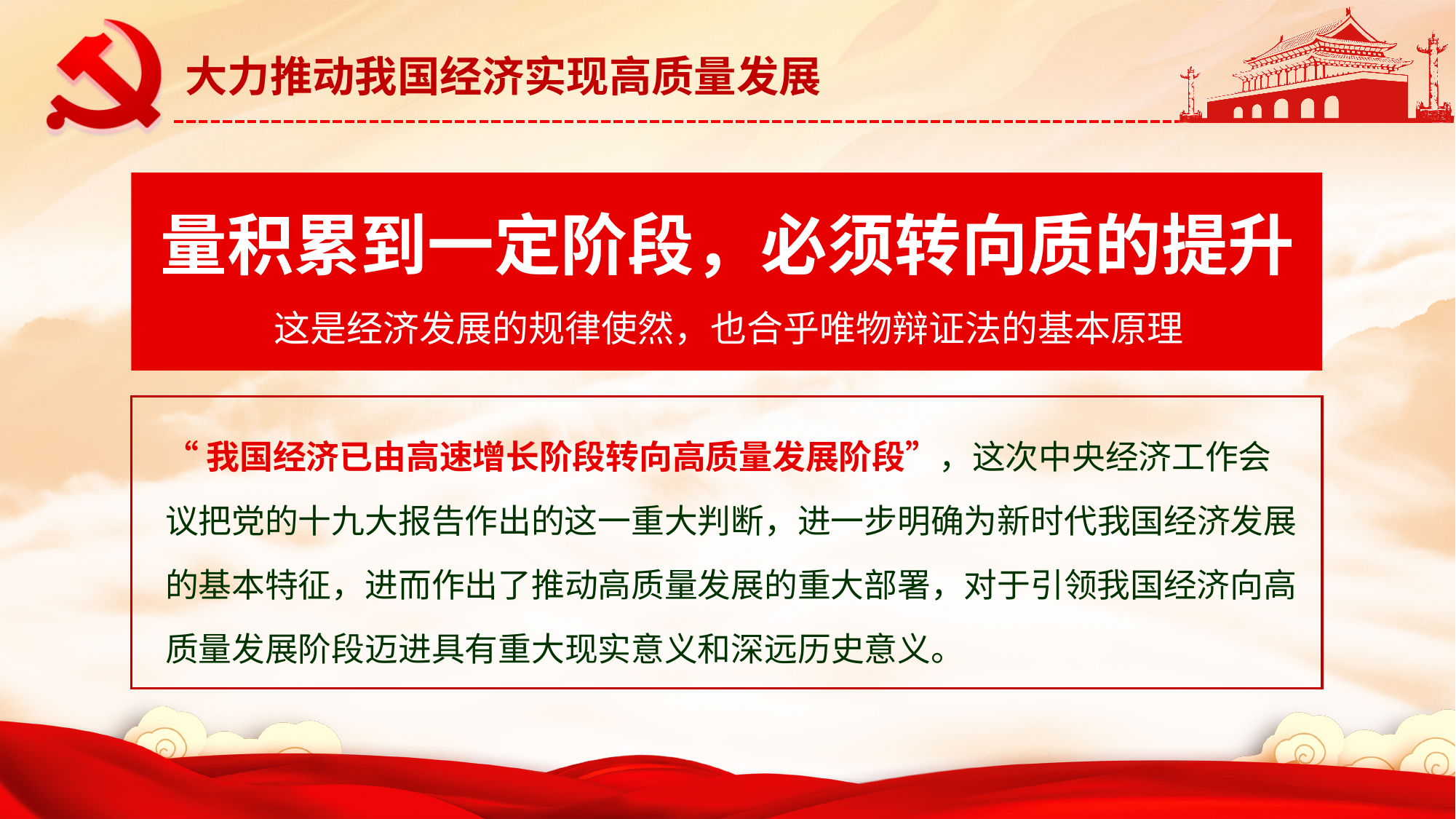

量积累到一定阶段，必须转向质的提升
这是经济发展的规律使然，也合乎唯物辩证法的基本原理

“我国经济已由高速增长阶段转向高质量发展阶段”，这次中央经济工作会议把党的十九大报告作出的这一重大判断，进一步明确为新时代我国经济发展的基本特征，进而作出了推动高质量发展的重大部署，对于引领我国经济向高质量发展阶段迈进具有重大现实意义和深远历史意义。